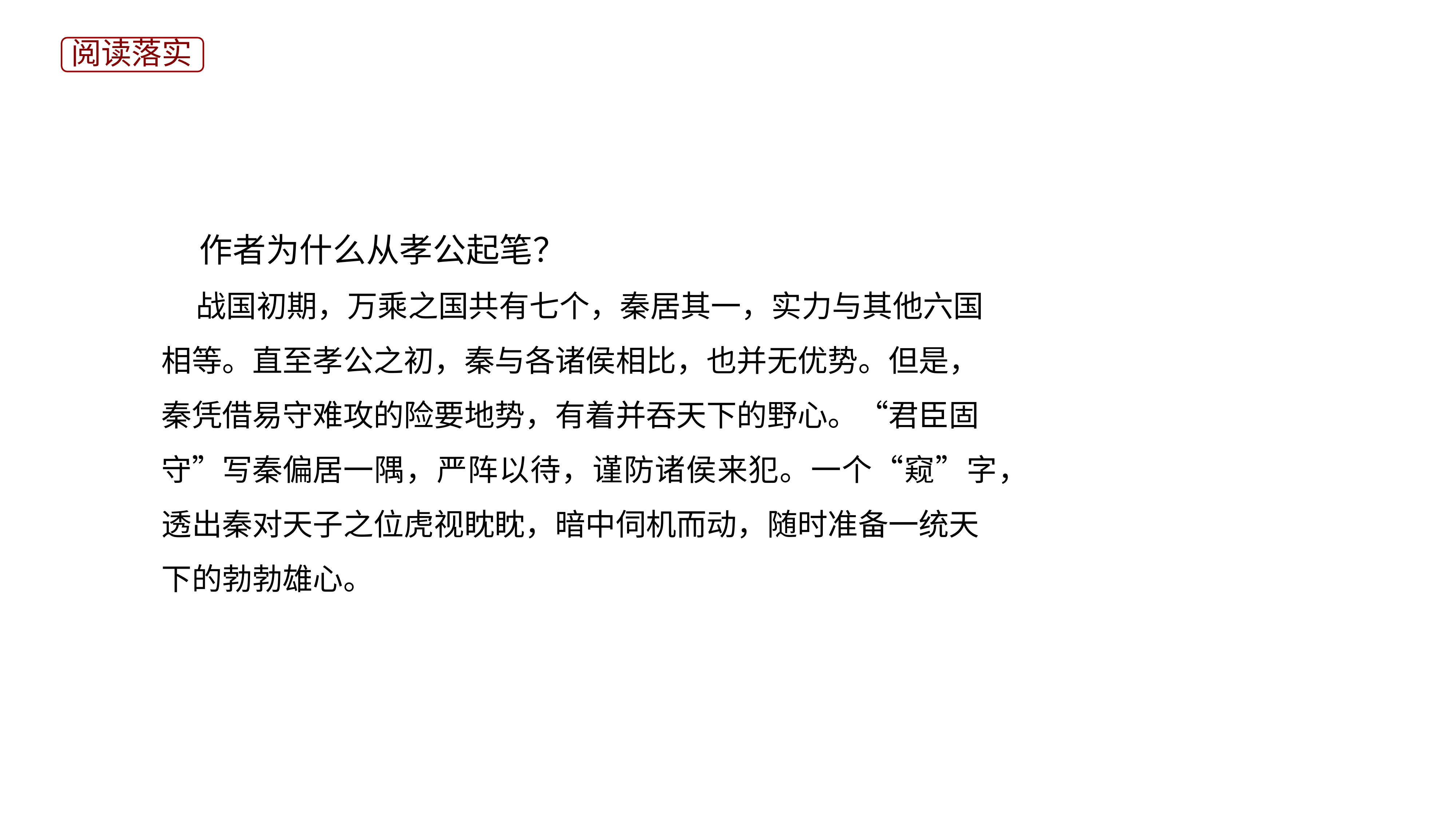

阅读落实

    作者为什么从孝公起笔？
    战国初期，万乘之国共有七个，秦居其一，实力与其他六国相等。直至孝公之初，秦与各诸侯相比，也并无优势。但是，秦凭借易守难攻的险要地势，有着并吞天下的野心。“君臣固守”写秦偏居一隅，严阵以待，谨防诸侯来犯。一个“窥”字，透出秦对天子之位虎视眈眈，暗中伺机而动，随时准备一统天下的勃勃雄心。